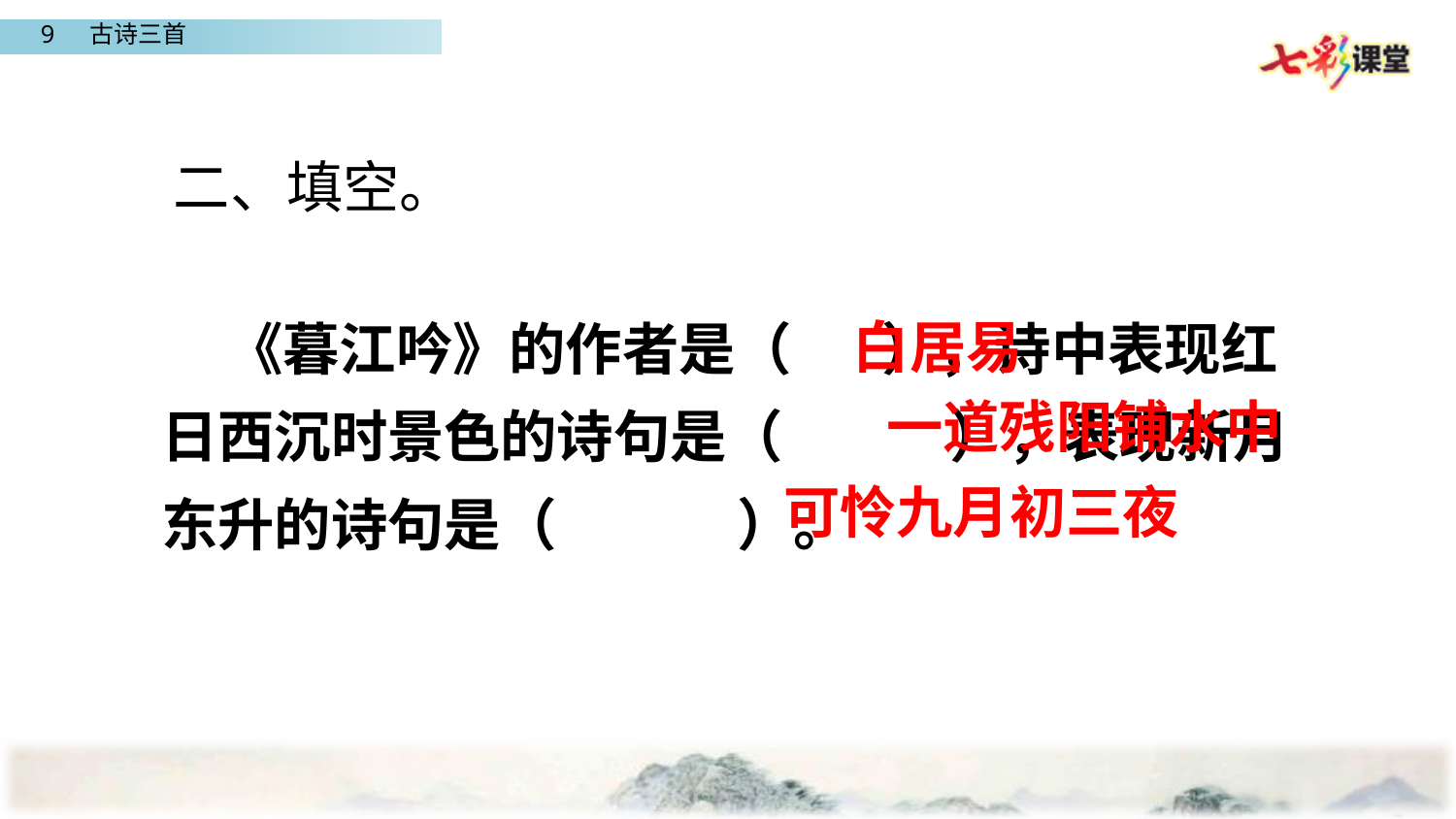

二、填空。
    《暮江吟》的作者是（       ），诗中表现红日西沉时景色的诗句是（             ），表现新月东升的诗句是（              ）。
白居易
一道残阳铺水中
可怜九月初三夜